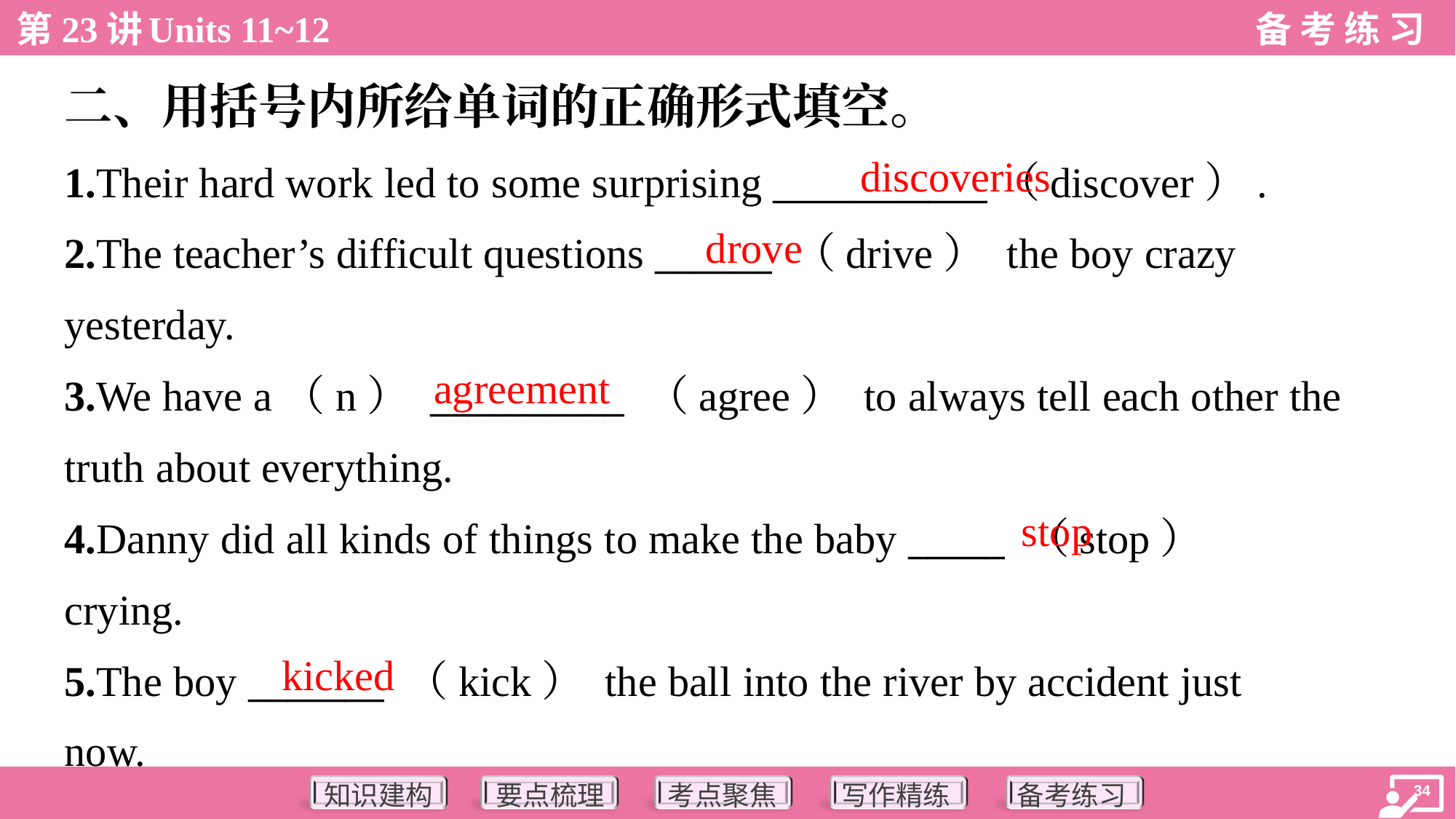

二、用括号内所给单词的正确形式填空。
discoveries
1.Their hard work led to some surprising ___________（discover）.
2.The teacher’s difficult questions ______ （drive） the boy crazy
yesterday.
3.We have a（n） __________ （agree） to always tell each other the
truth about everything.
4.Danny did all kinds of things to make the baby _____ （stop）
crying.
5.The boy _______ （kick） the ball into the river by accident just
now.
drove
agreement
stop
kicked